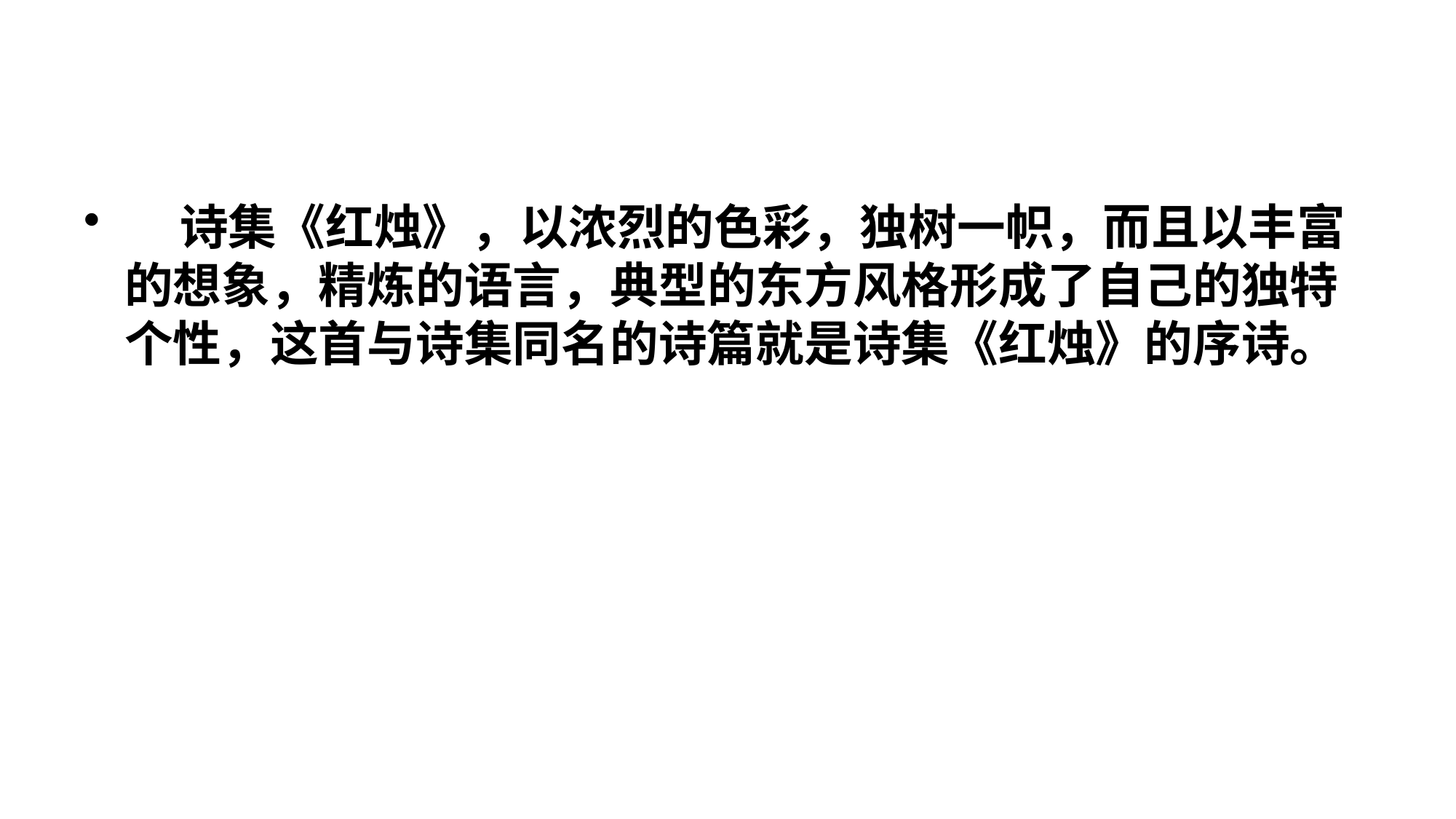

#
    诗集《红烛》，以浓烈的色彩，独树一帜，而且以丰富的想象，精炼的语言，典型的东方风格形成了自己的独特个性，这首与诗集同名的诗篇就是诗集《红烛》的序诗。